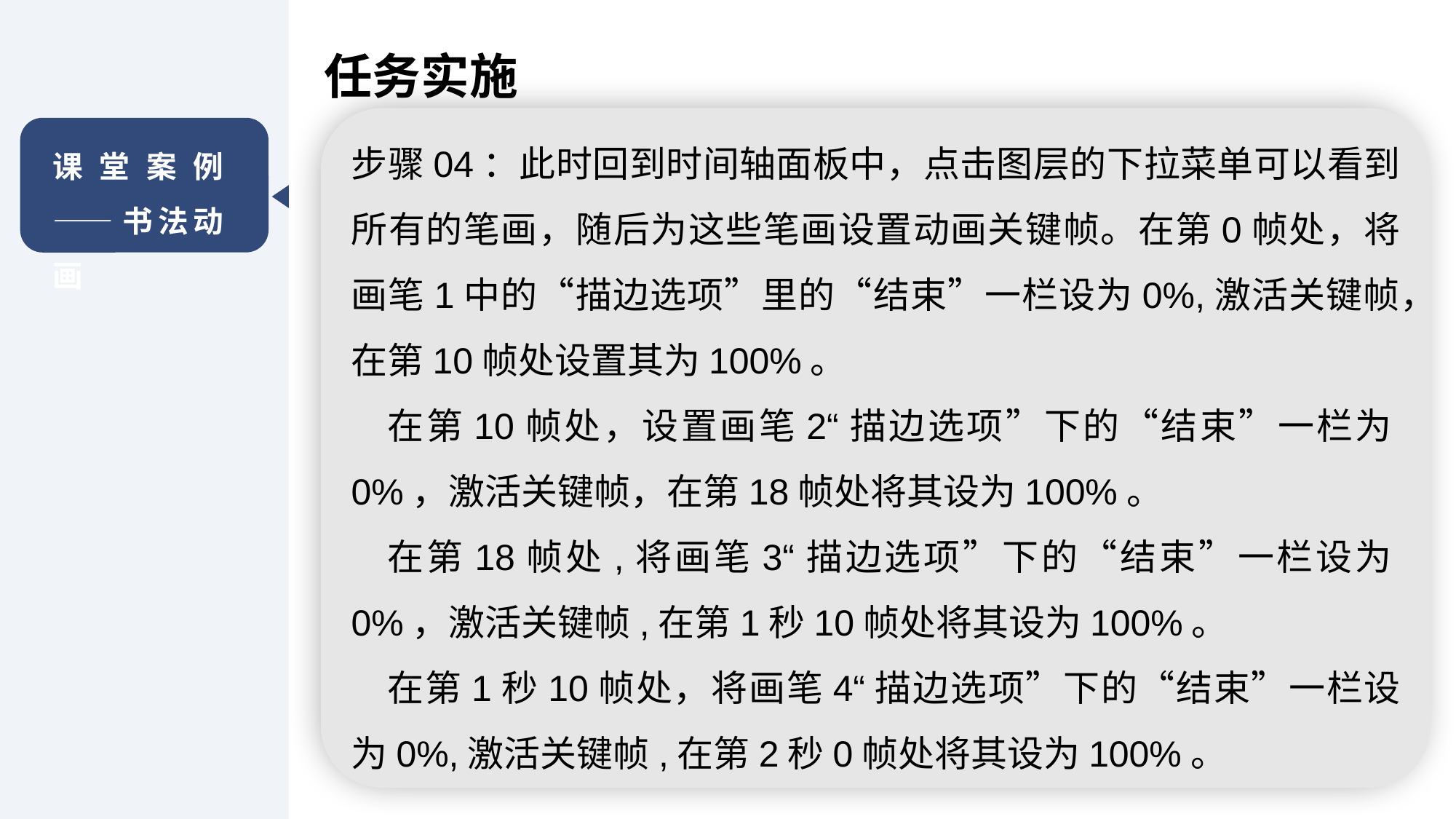

任务实施

步骤04：此时回到时间轴面板中，点击图层的下拉菜单可以看到所有的笔画，随后为这些笔画设置动画关键帧。在第0帧处，将画笔1中的“描边选项”里的“结束”一栏设为0%,激活关键帧，在第10帧处设置其为100%。
在第10帧处，设置画笔2“描边选项”下的“结束”一栏为0%，激活关键帧，在第18帧处将其设为100%。
在第18帧处,将画笔3“描边选项”下的“结束”一栏设为0%，激活关键帧,在第1秒10帧处将其设为100%。
在第1秒10帧处，将画笔4“描边选项”下的“结束”一栏设为0%,激活关键帧,在第2秒0帧处将其设为100%。

课堂案例——书法动画